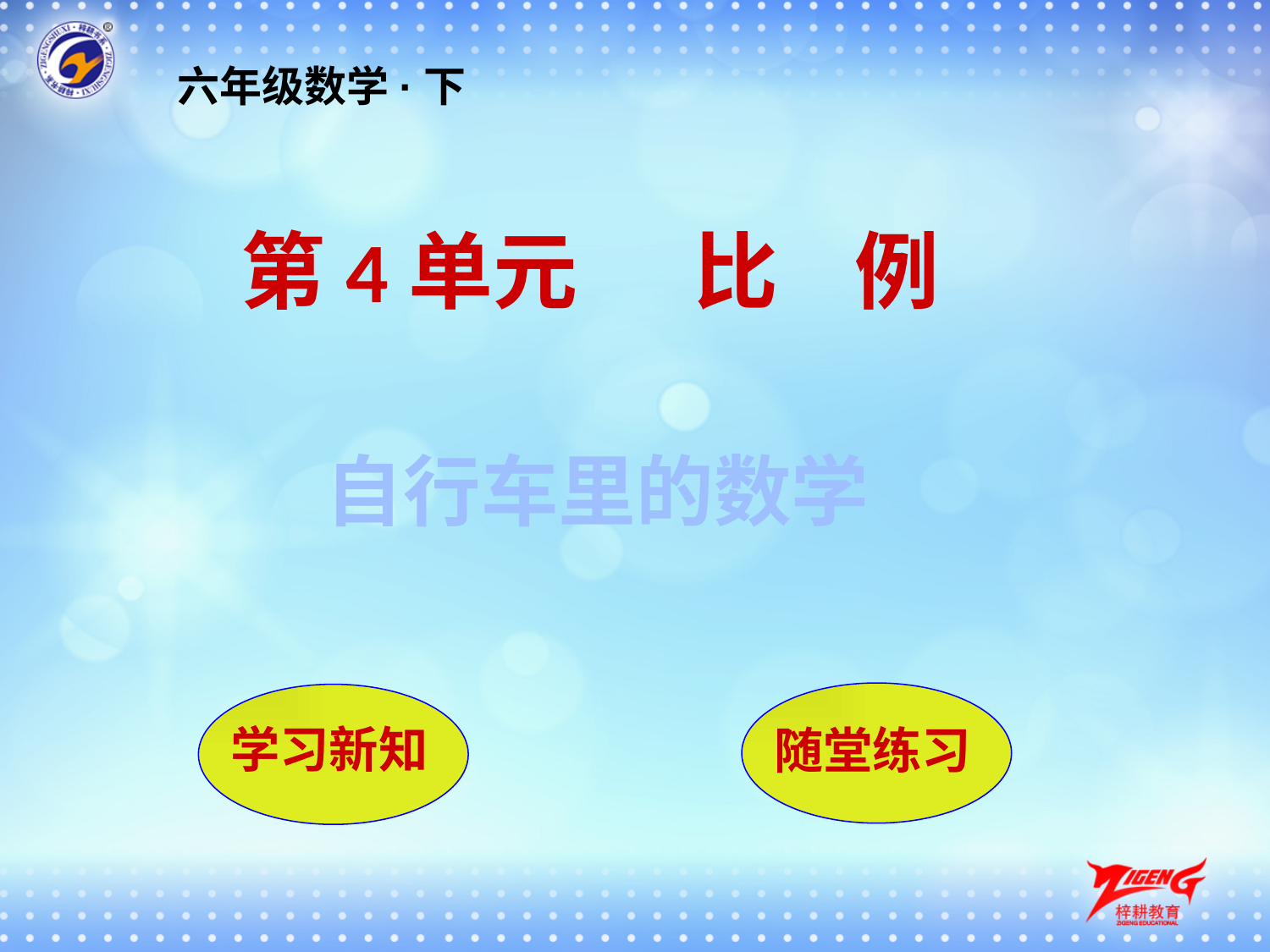

六年级数学·下
第4单元      比    例
自行车里的数学

随堂练习

学习新知